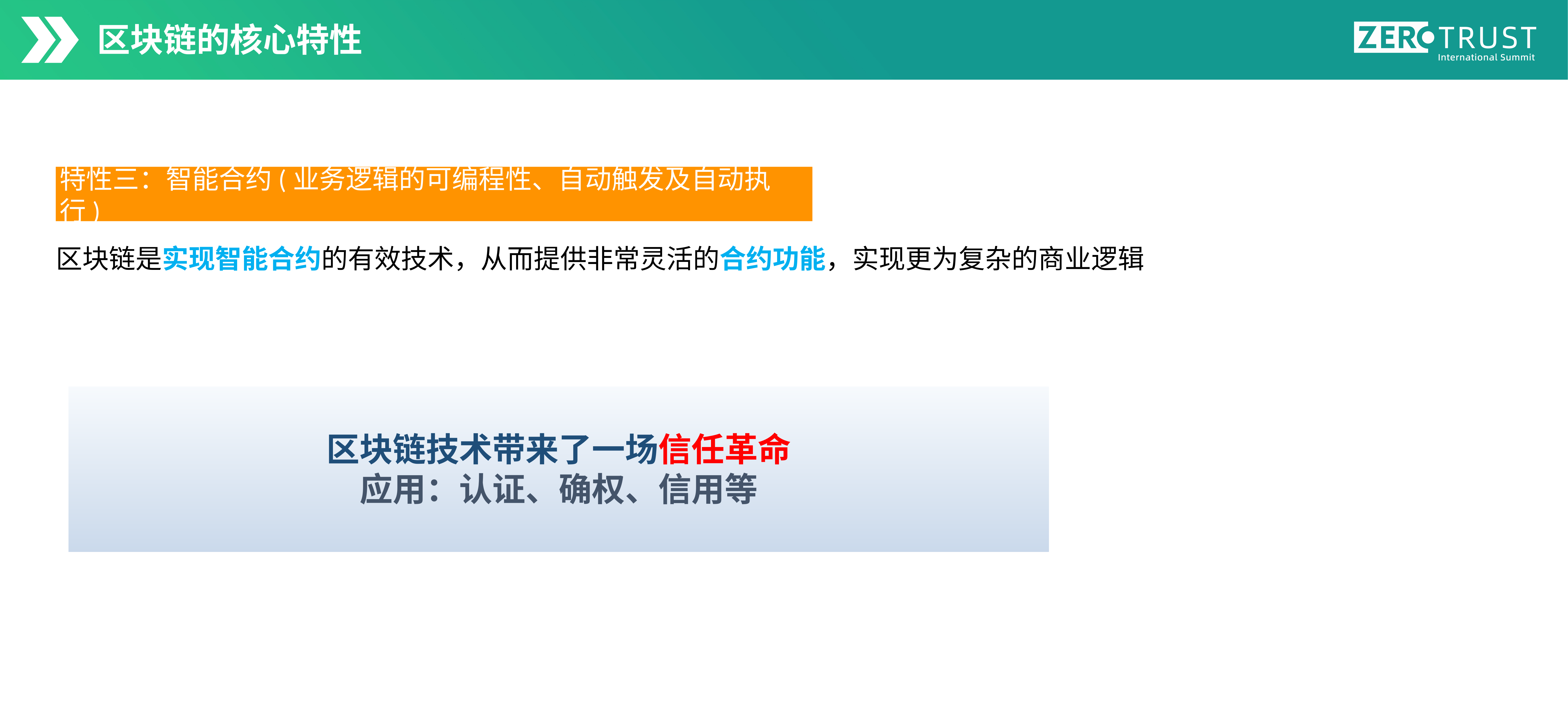

区块链的核心特性
特性三：智能合约(业务逻辑的可编程性、自动触发及自动执行)
区块链是实现智能合约的有效技术，从而提供非常灵活的合约功能，实现更为复杂的商业逻辑

区块链技术带来了一场信任革命
应用：认证、确权、信用等